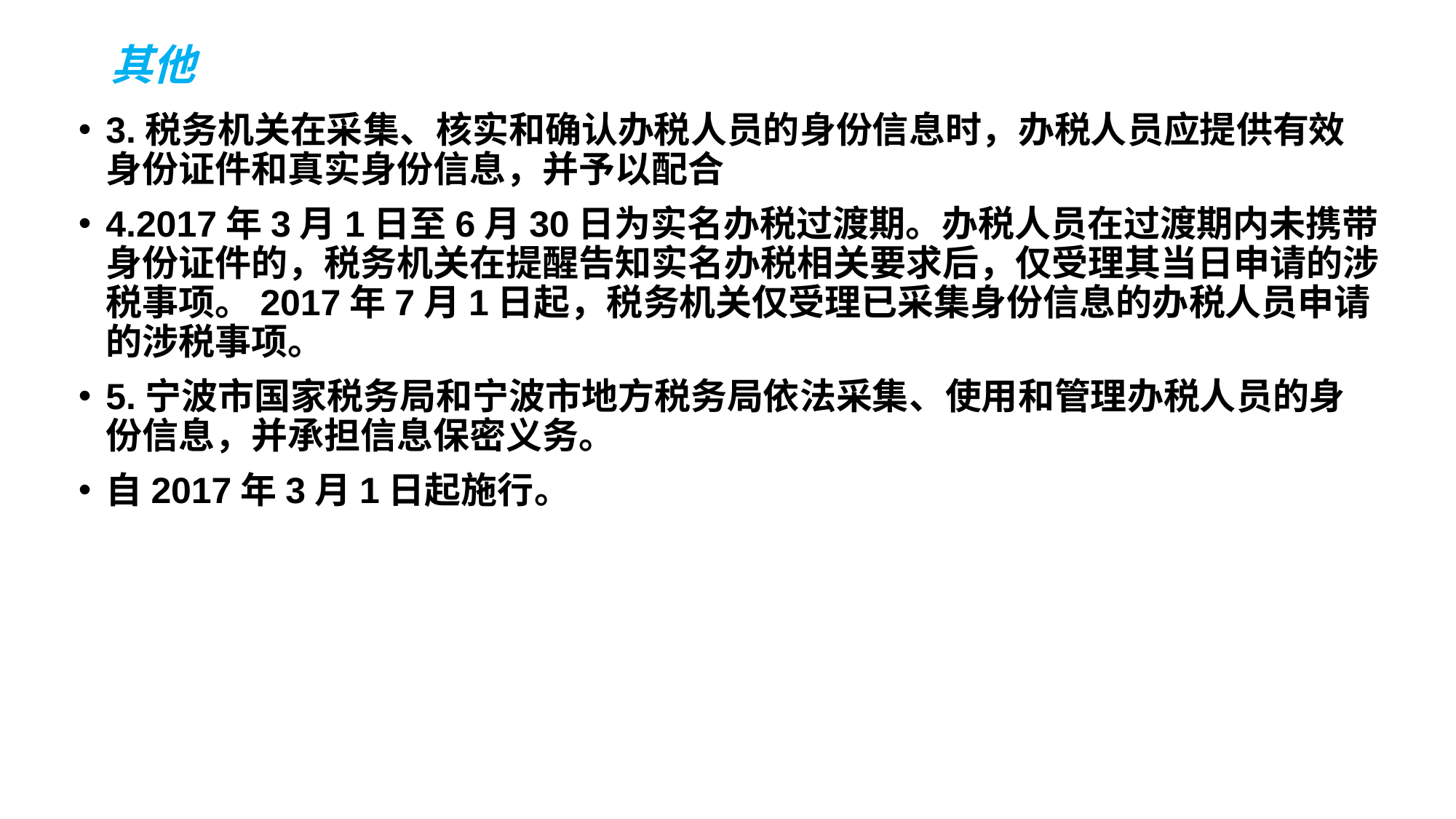

# 其他
3.税务机关在采集、核实和确认办税人员的身份信息时，办税人员应提供有效身份证件和真实身份信息，并予以配合
4.2017年3月1日至6月30日为实名办税过渡期。办税人员在过渡期内未携带身份证件的，税务机关在提醒告知实名办税相关要求后，仅受理其当日申请的涉税事项。2017年7月1日起，税务机关仅受理已采集身份信息的办税人员申请的涉税事项。
5.宁波市国家税务局和宁波市地方税务局依法采集、使用和管理办税人员的身份信息，并承担信息保密义务。
自2017年3月1日起施行。